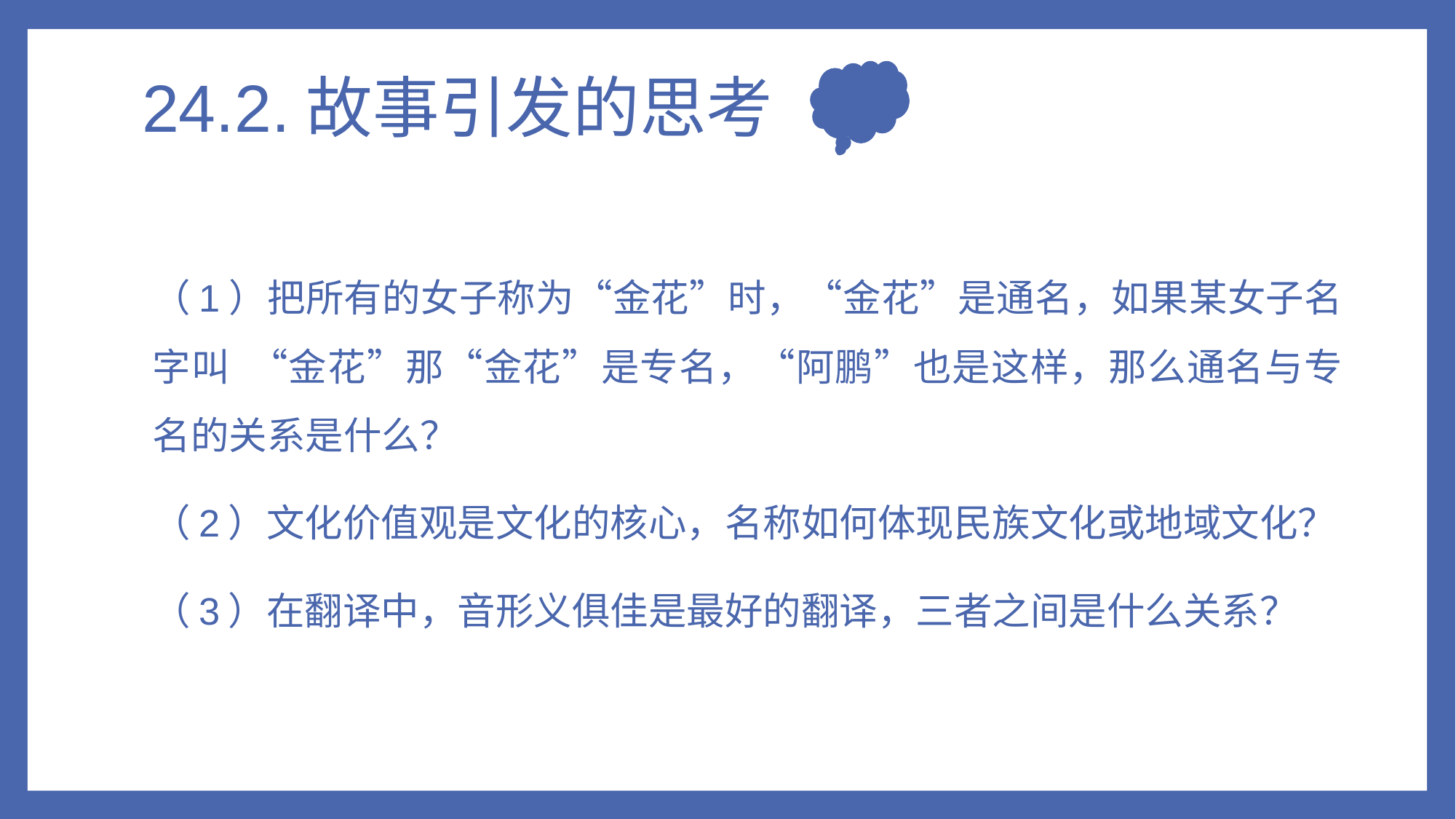

# 24.2.故事引发的思考

（1）把所有的女子称为“金花”时，“金花”是通名，如果某女子名字叫  “金花”那“金花”是专名，“阿鹏”也是这样，那么通名与专名的关系是什么？
（2）文化价值观是文化的核心，名称如何体现民族文化或地域文化？
（3）在翻译中，音形义俱佳是最好的翻译，三者之间是什么关系？